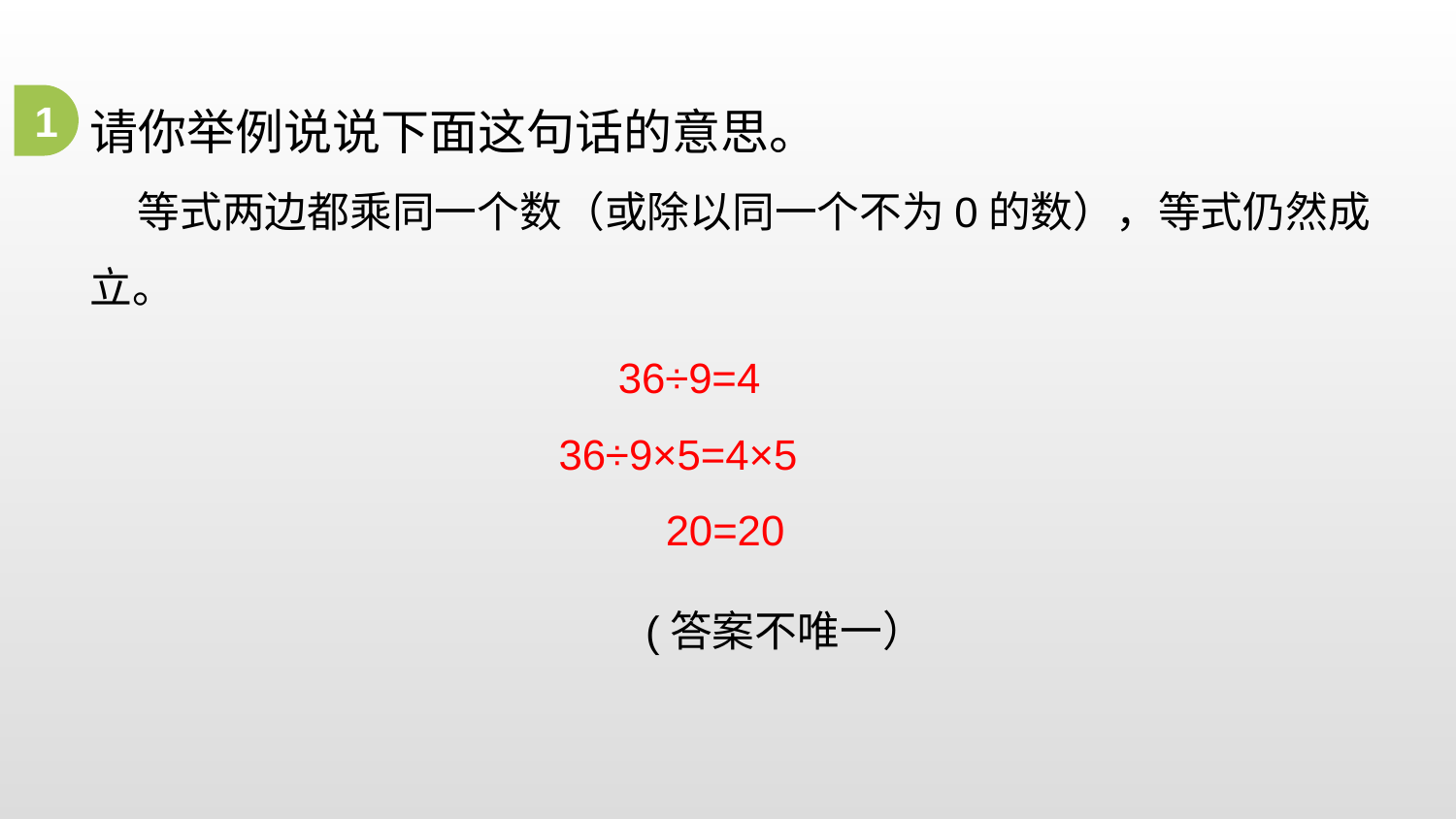

请你举例说说下面这句话的意思。
    等式两边都乘同一个数（或除以同一个不为0的数），等式仍然成立。

1
      36÷9=4
 36÷9×5=4×5
          20=20
(答案不唯一）